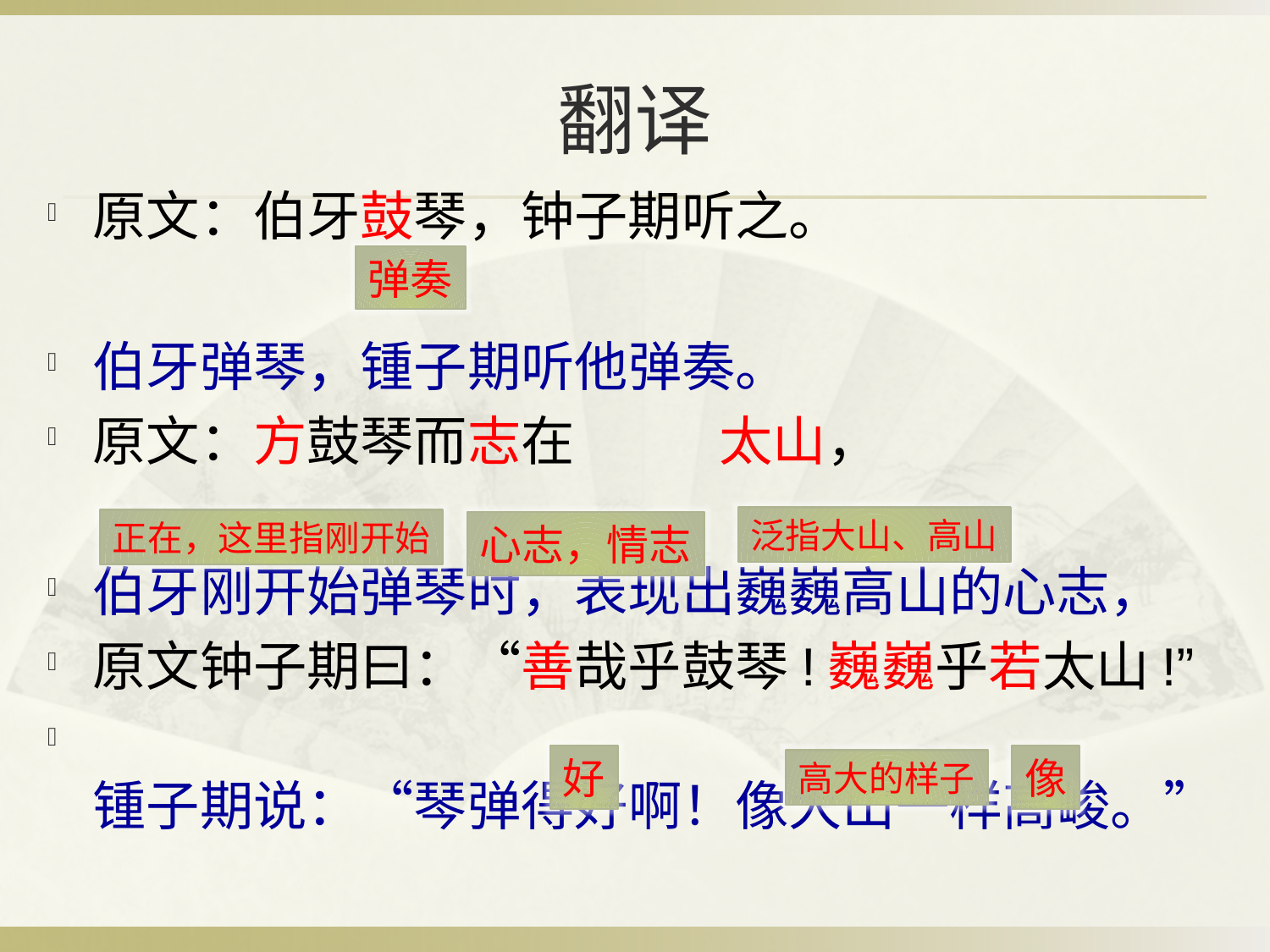

# 翻译
原文：伯牙鼓琴，钟子期听之。

伯牙弹琴，锺子期听他弹奏。
原文：方鼓琴而志在            太山，

伯牙刚开始弹琴时，表现出巍巍高山的心志，
原文钟子期曰：“善哉乎鼓琴!巍巍乎若太山!”
锺子期说：“琴弹得好啊！像大山一样高峻。”
弹奏
泛指大山、高山
正在，这里指刚开始
心志，情志
好
像
高大的样子